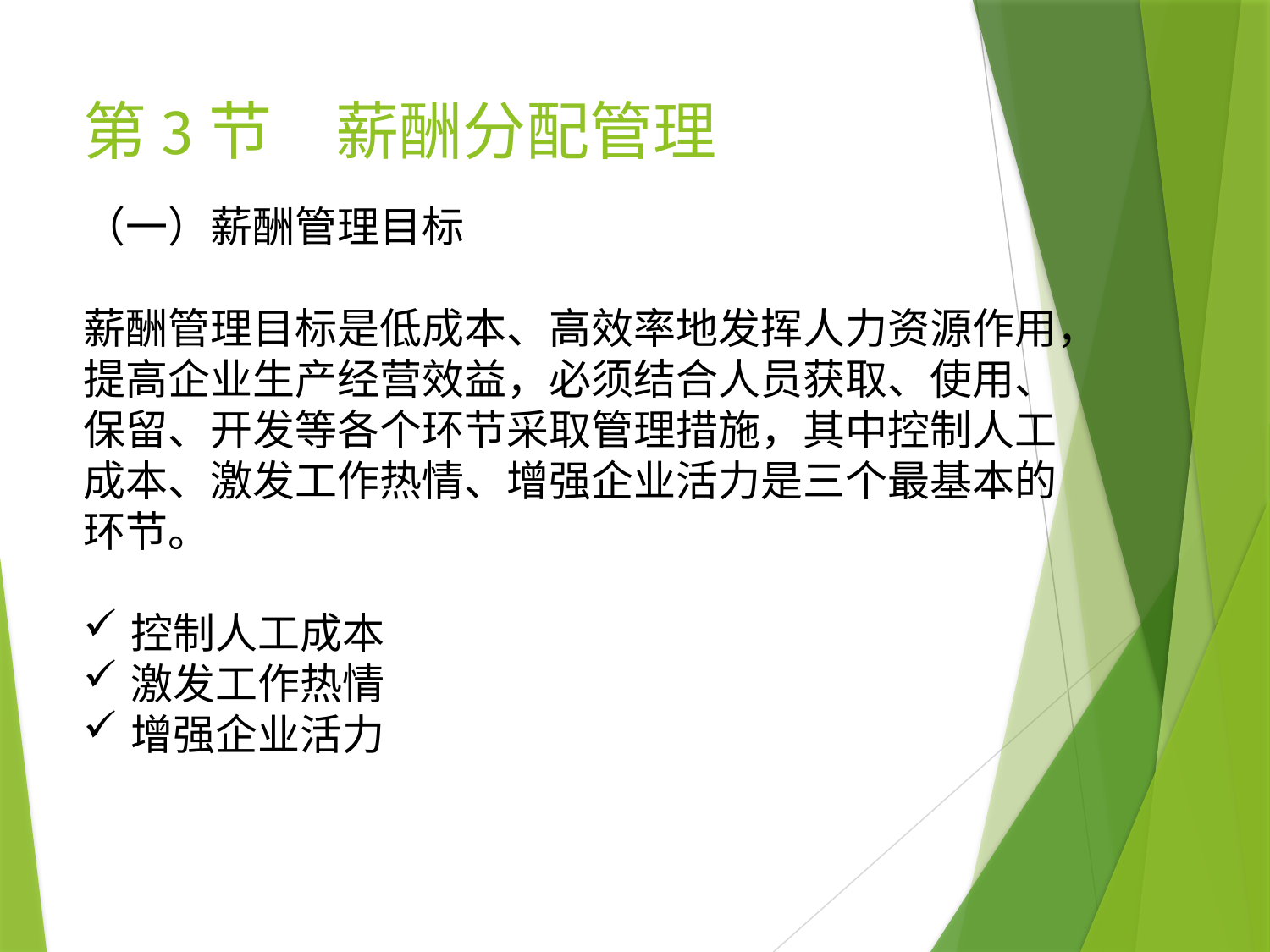

# 第3节　薪酬分配管理
（一）薪酬管理目标

薪酬管理目标是低成本、高效率地发挥人力资源作用，提高企业生产经营效益，必须结合人员获取、使用、保留、开发等各个环节采取管理措施，其中控制人工成本、激发工作热情、增强企业活力是三个最基本的环节。

控制人工成本
激发工作热情
增强企业活力